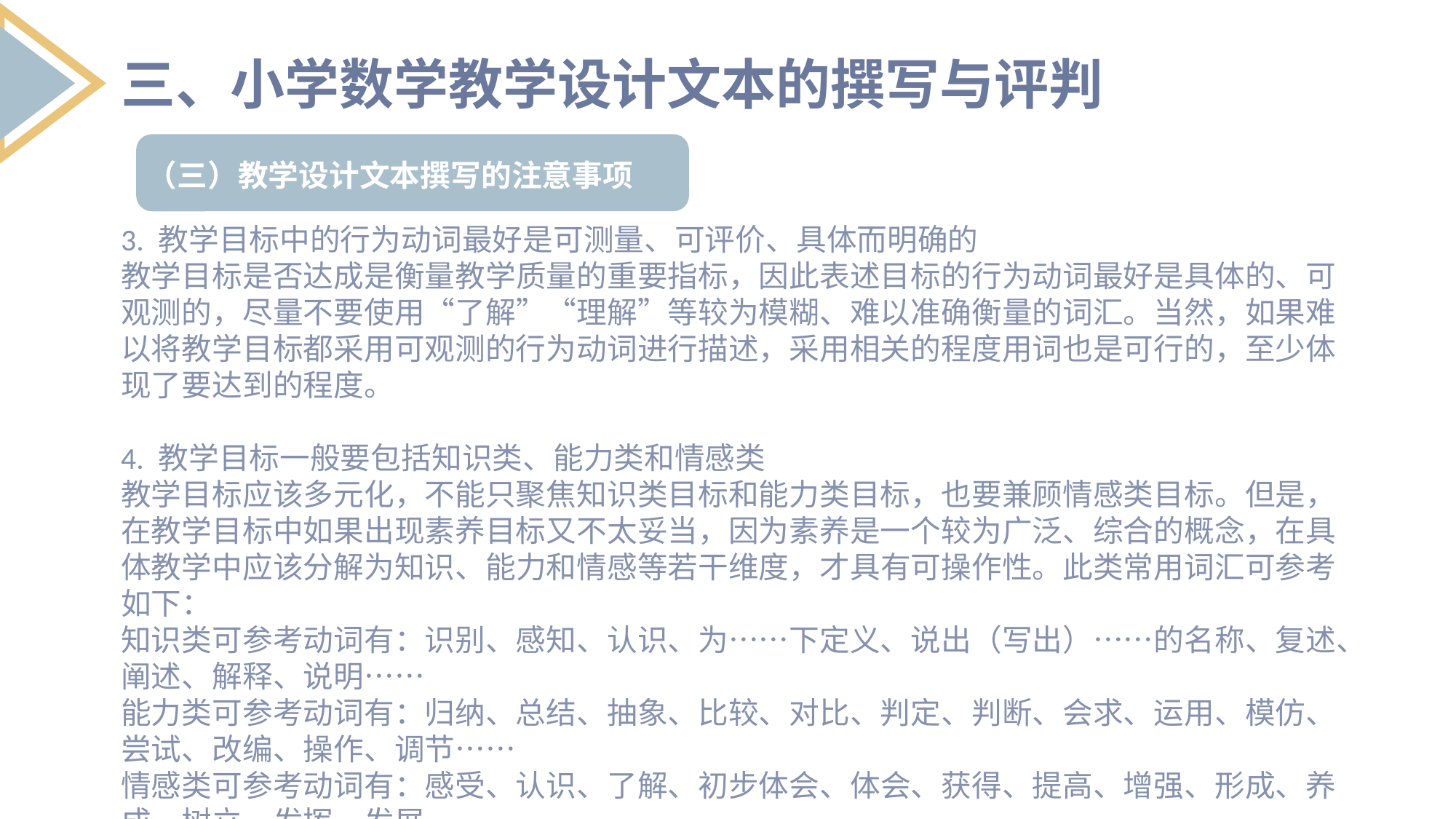

三、小学数学教学设计文本的撰写与评判

（三）教学设计文本撰写的注意事项
3. 教学目标中的行为动词最好是可测量、可评价、具体而明确的
教学目标是否达成是衡量教学质量的重要指标，因此表述目标的行为动词最好是具体的、可观测的，尽量不要使用“了解”“理解”等较为模糊、难以准确衡量的词汇。当然，如果难以将教学目标都采用可观测的行为动词进行描述，采用相关的程度用词也是可行的，至少体现了要达到的程度。

4. 教学目标一般要包括知识类、能力类和情感类
教学目标应该多元化，不能只聚焦知识类目标和能力类目标，也要兼顾情感类目标。但是，在教学目标中如果出现素养目标又不太妥当，因为素养是一个较为广泛、综合的概念，在具体教学中应该分解为知识、能力和情感等若干维度，才具有可操作性。此类常用词汇可参考如下：
知识类可参考动词有：识别、感知、认识、为……下定义、说出（写出）……的名称、复述、阐述、解释、说明……
能力类可参考动词有：归纳、总结、抽象、比较、对比、判定、判断、会求、运用、模仿、尝试、改编、操作、调节……
情感类可参考动词有：感受、认识、了解、初步体会、体会、获得、提高、增强、形成、养成、树立、发挥、发展……
列出要点